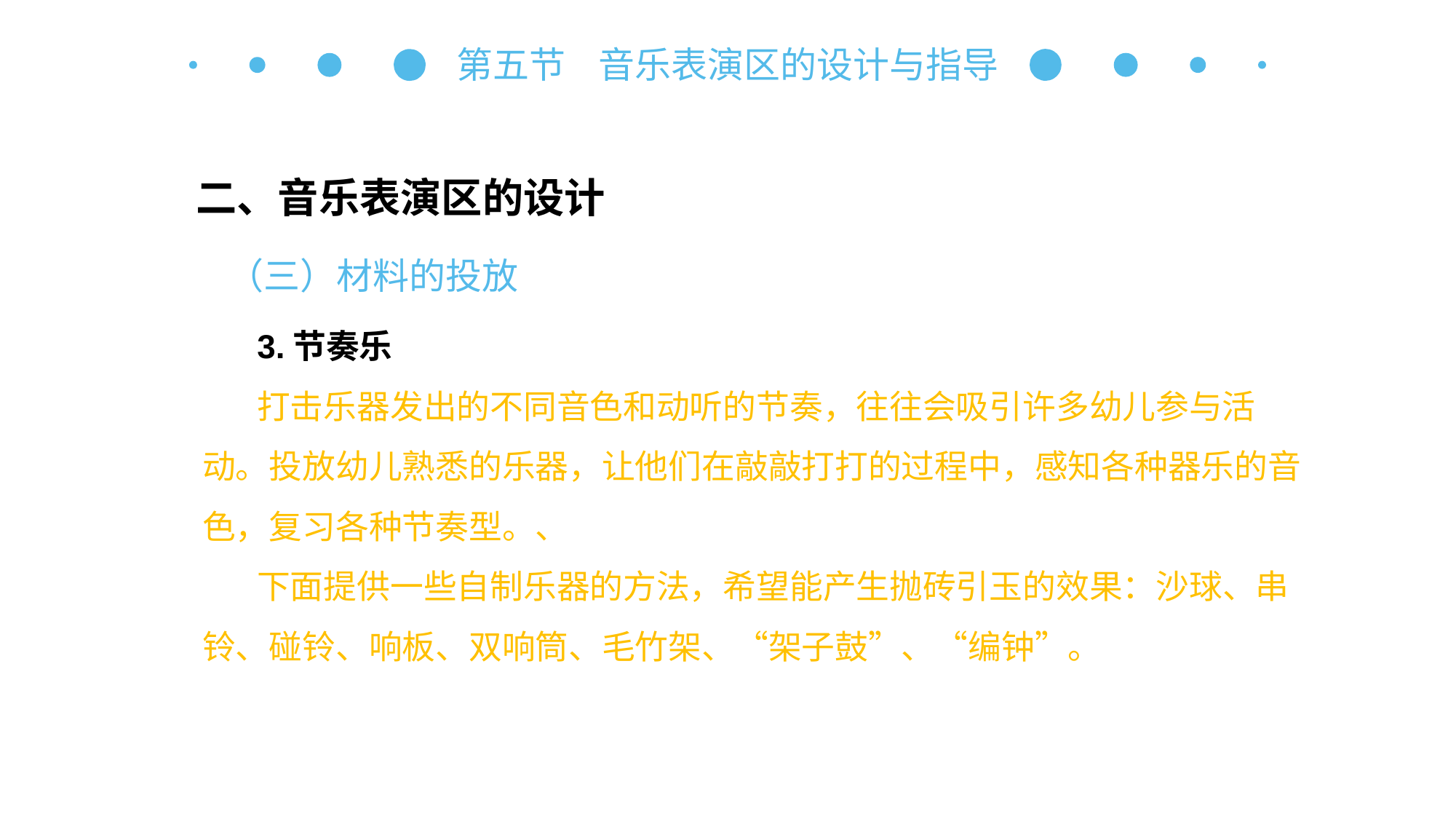

第五节    音乐表演区的设计与指导

二、音乐表演区的设计
（三）材料的投放
3.节奏乐
打击乐器发出的不同音色和动听的节奏，往往会吸引许多幼儿参与活动。投放幼儿熟悉的乐器，让他们在敲敲打打的过程中，感知各种器乐的音色，复习各种节奏型。、
下面提供一些自制乐器的方法，希望能产生抛砖引玉的效果：沙球、串铃、碰铃、响板、双响筒、毛竹架、“架子鼓”、“编钟”。